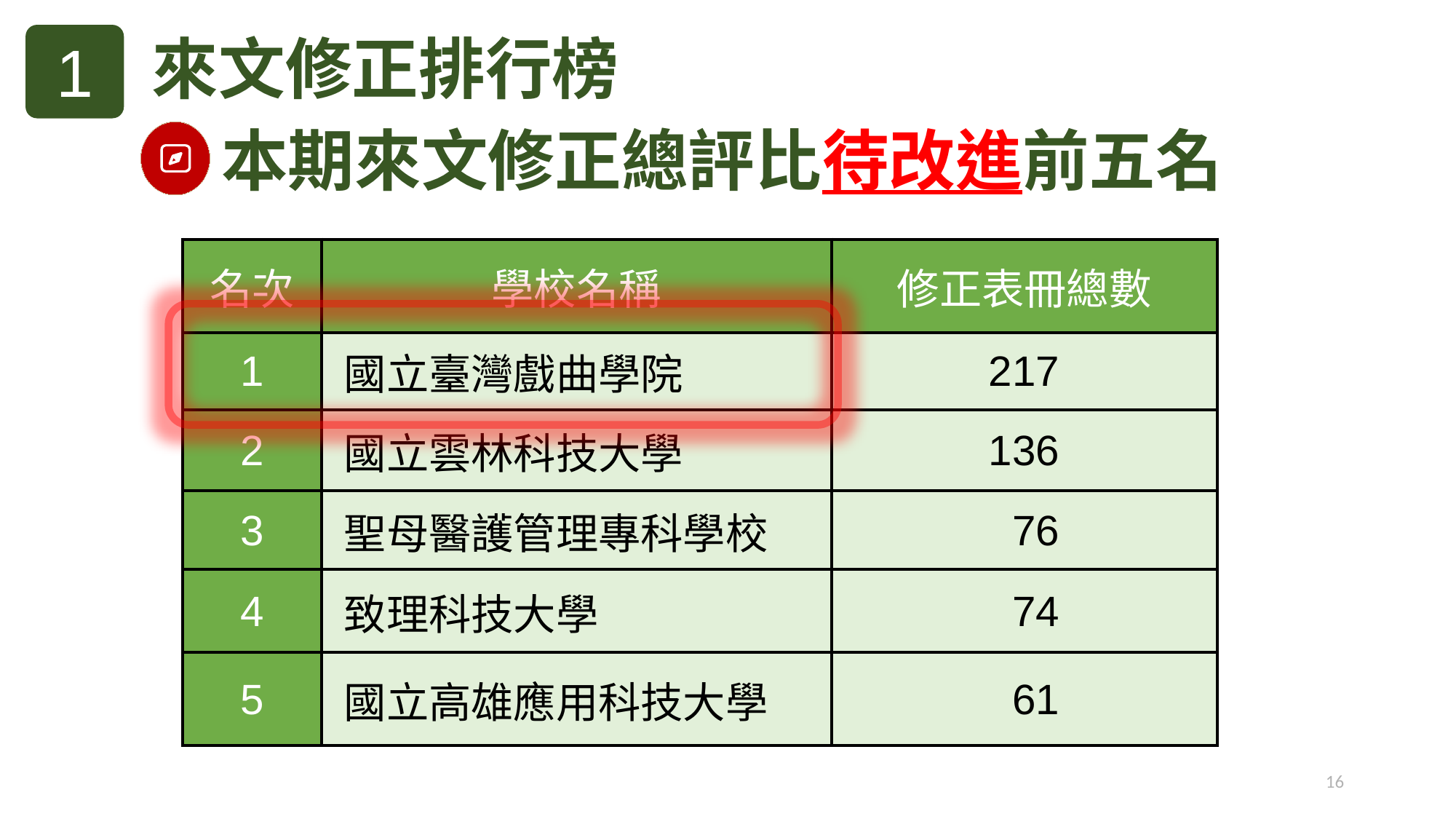

1

來文修正排行榜
本期來文修正總評比待改進前五名

| 名次 | 學校名稱 | 修正表冊總數 |  |
| --- | --- | --- | --- |
| 1 | 國立臺灣戲曲學院 | 217 |  |
| 2 | 國立雲林科技大學 | 136 |  |
| 3 | 聖母醫護管理專科學校 | 76 |  |
| 4 | 致理科技大學 | 74 |  |
| 5 | 國立高雄應用科技大學 | 61 |  |

16